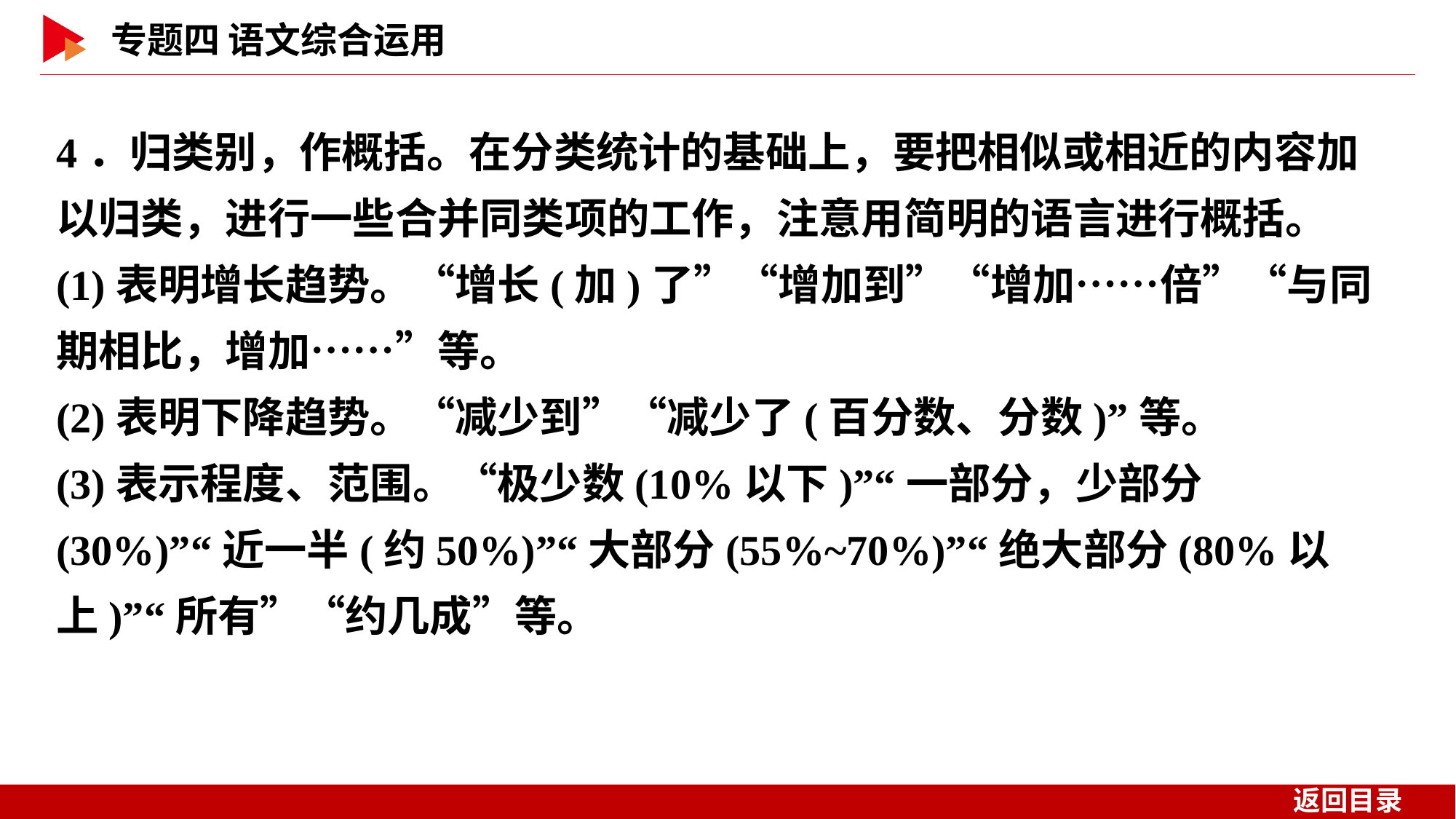

4．归类别，作概括。在分类统计的基础上，要把相似或相近的内容加以归类，进行一些合并同类项的工作，注意用简明的语言进行概括。
(1)表明增长趋势。“增长(加)了”“增加到”“增加……倍”“与同期相比，增加……”等。
(2)表明下降趋势。“减少到”“减少了(百分数、分数)”等。
(3)表示程度、范围。“极少数(10%以下)”“一部分，少部分(30%)”“近一半(约50%)”“大部分(55%~70%)”“绝大部分(80%以上)”“所有”“约几成”等。